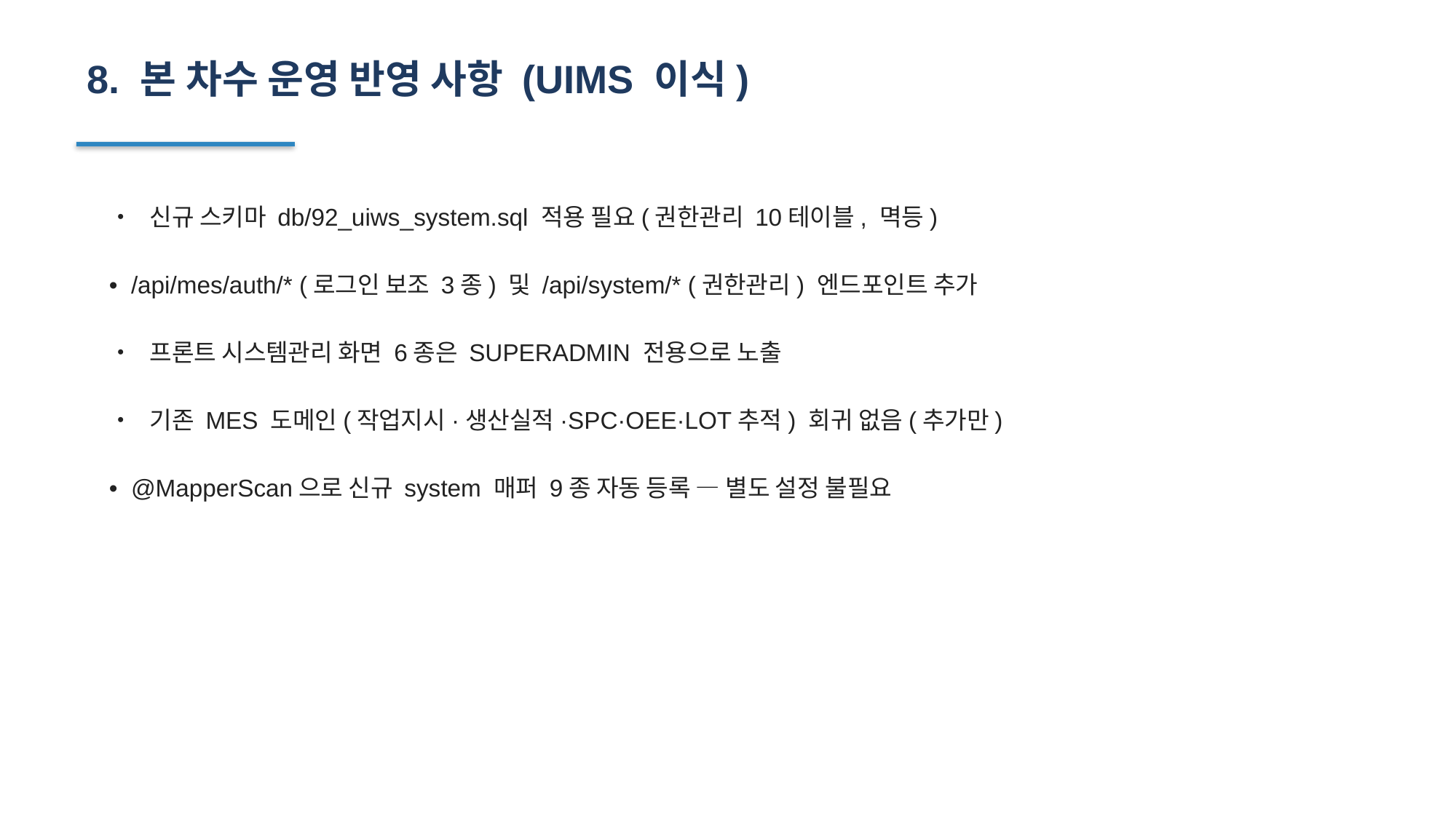

8. 본 차수 운영 반영 사항 (UIMS 이식)

•  신규 스키마 db/92_uiws_system.sql 적용 필요(권한관리 10테이블, 멱등)
•  /api/mes/auth/* (로그인 보조 3종) 및 /api/system/* (권한관리) 엔드포인트 추가
•  프론트 시스템관리 화면 6종은 SUPERADMIN 전용으로 노출
•  기존 MES 도메인(작업지시·생산실적·SPC·OEE·LOT추적) 회귀 없음(추가만)
•  @MapperScan으로 신규 system 매퍼 9종 자동 등록 — 별도 설정 불필요